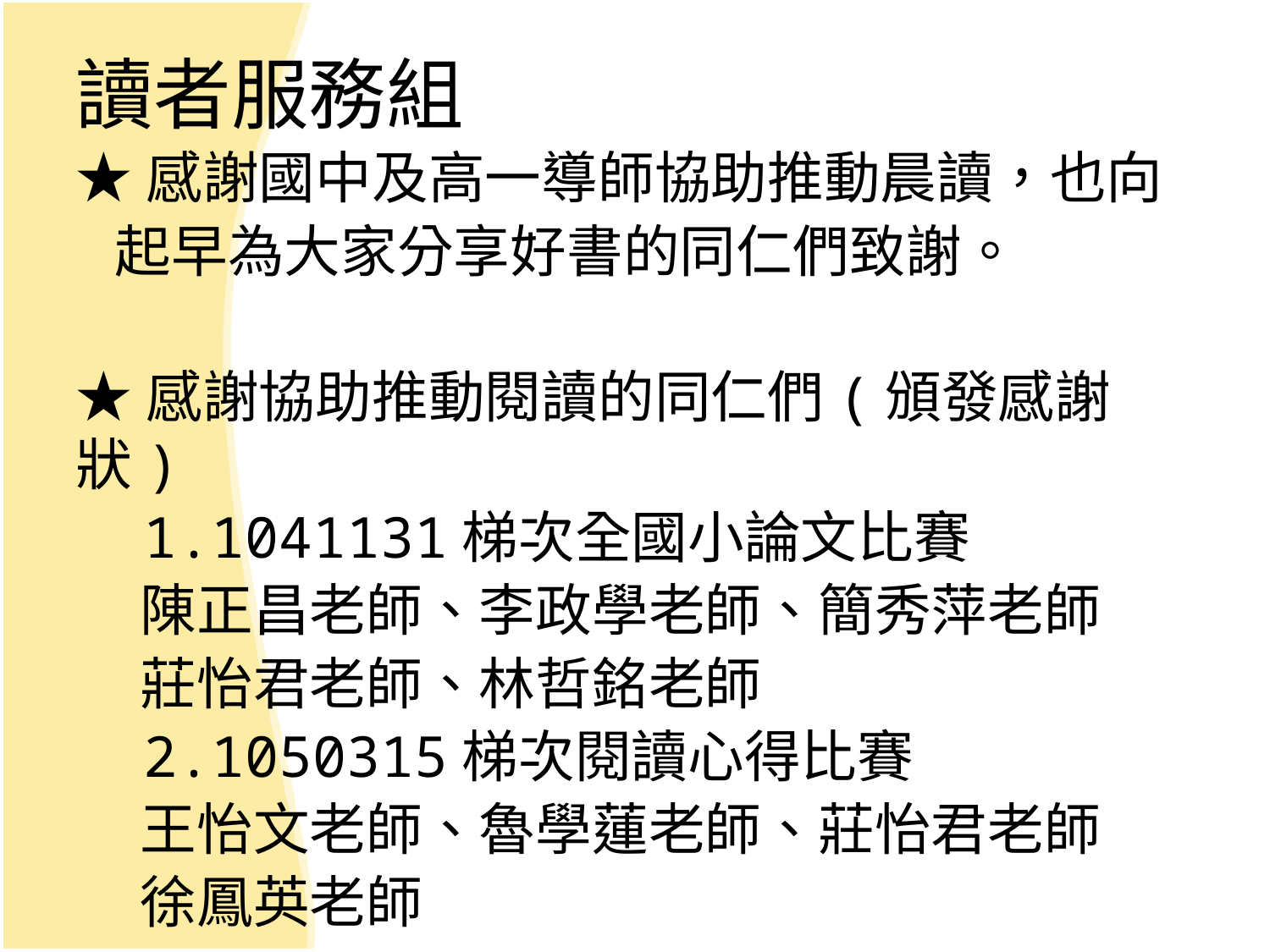

讀者服務組
★感謝國中及高一導師協助推動晨讀，也向
  起早為大家分享好書的同仁們致謝。

★感謝協助推動閱讀的同仁們(頒發感謝狀)
  1.1041131梯次全國小論文比賽
    陳正昌老師、李政學老師、簡秀萍老師
    莊怡君老師、林哲銘老師
  2.1050315梯次閱讀心得比賽
    王怡文老師、魯學蓮老師、莊怡君老師
    徐鳳英老師